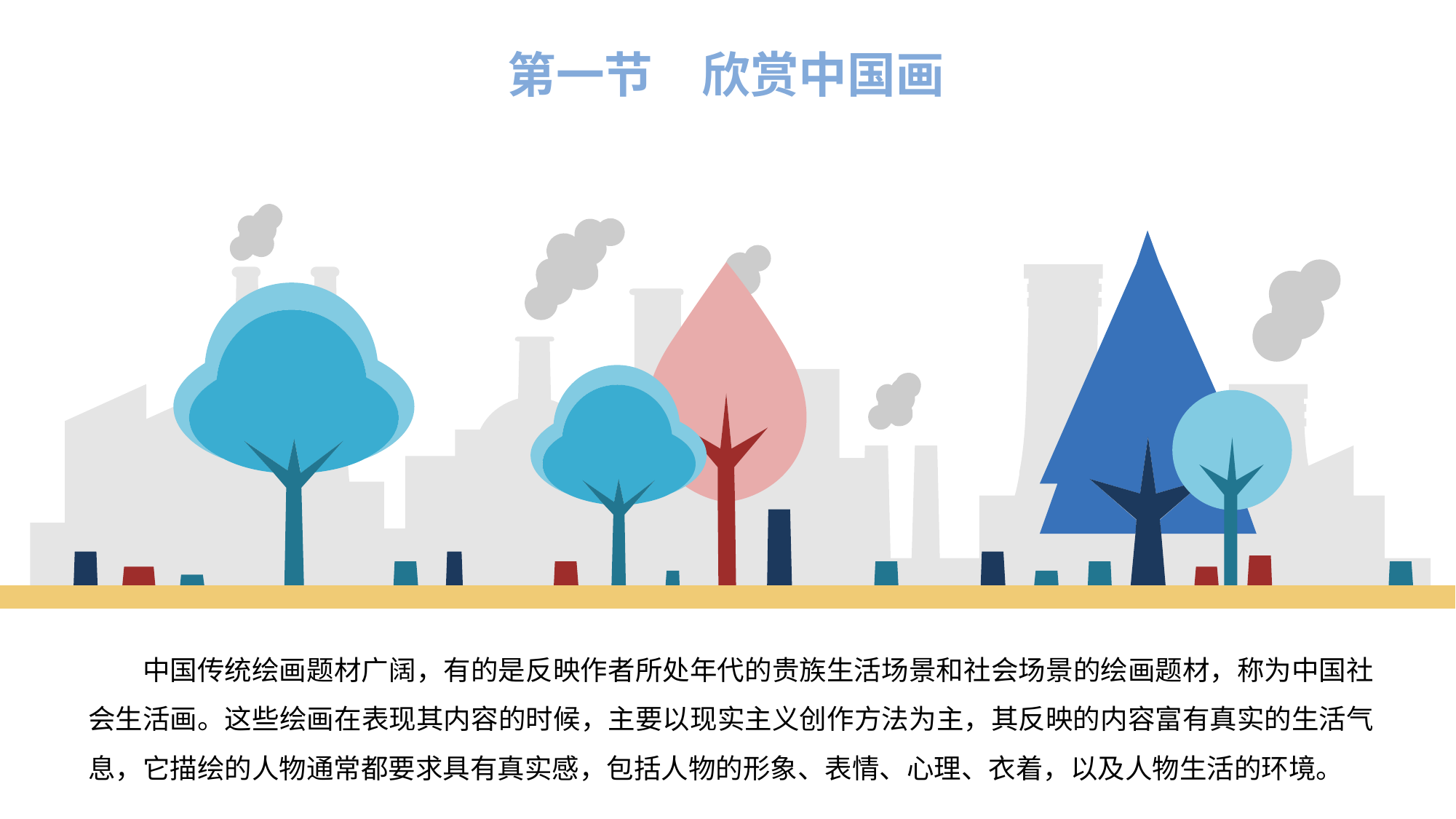

第一节　欣赏中国画

中国传统绘画题材广阔，有的是反映作者所处年代的贵族生活场景和社会场景的绘画题材，称为中国社会生活画。这些绘画在表现其内容的时候，主要以现实主义创作方法为主，其反映的内容富有真实的生活气息，它描绘的人物通常都要求具有真实感，包括人物的形象、表情、心理、衣着，以及人物生活的环境。